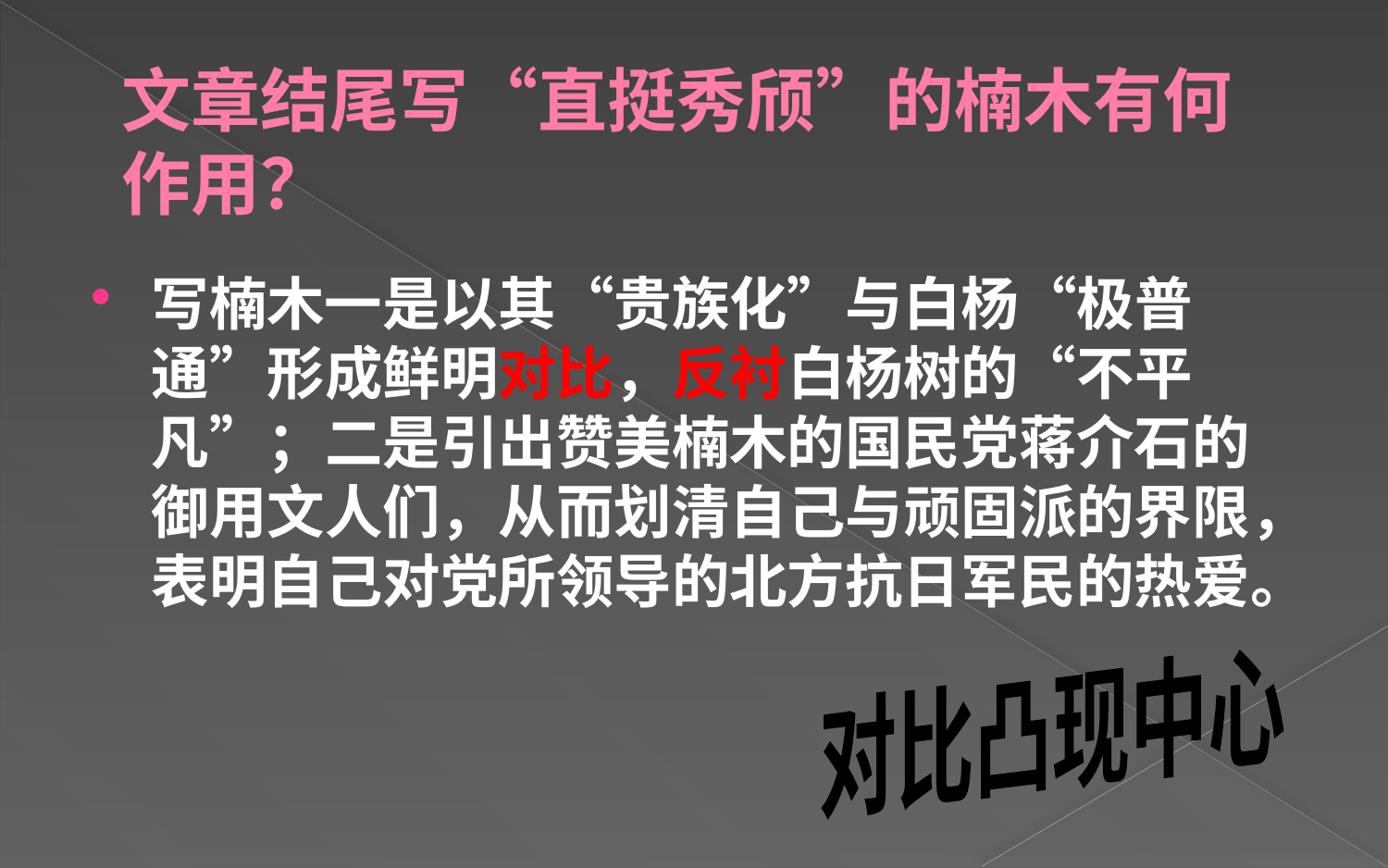

# 文章结尾写“直挺秀颀”的楠木有何作用？
写楠木一是以其“贵族化”与白杨“极普通”形成鲜明对比，反衬白杨树的“不平凡”；二是引出赞美楠木的国民党蒋介石的御用文人们，从而划清自己与顽固派的界限，表明自己对党所领导的北方抗日军民的热爱。

对比凸现中心